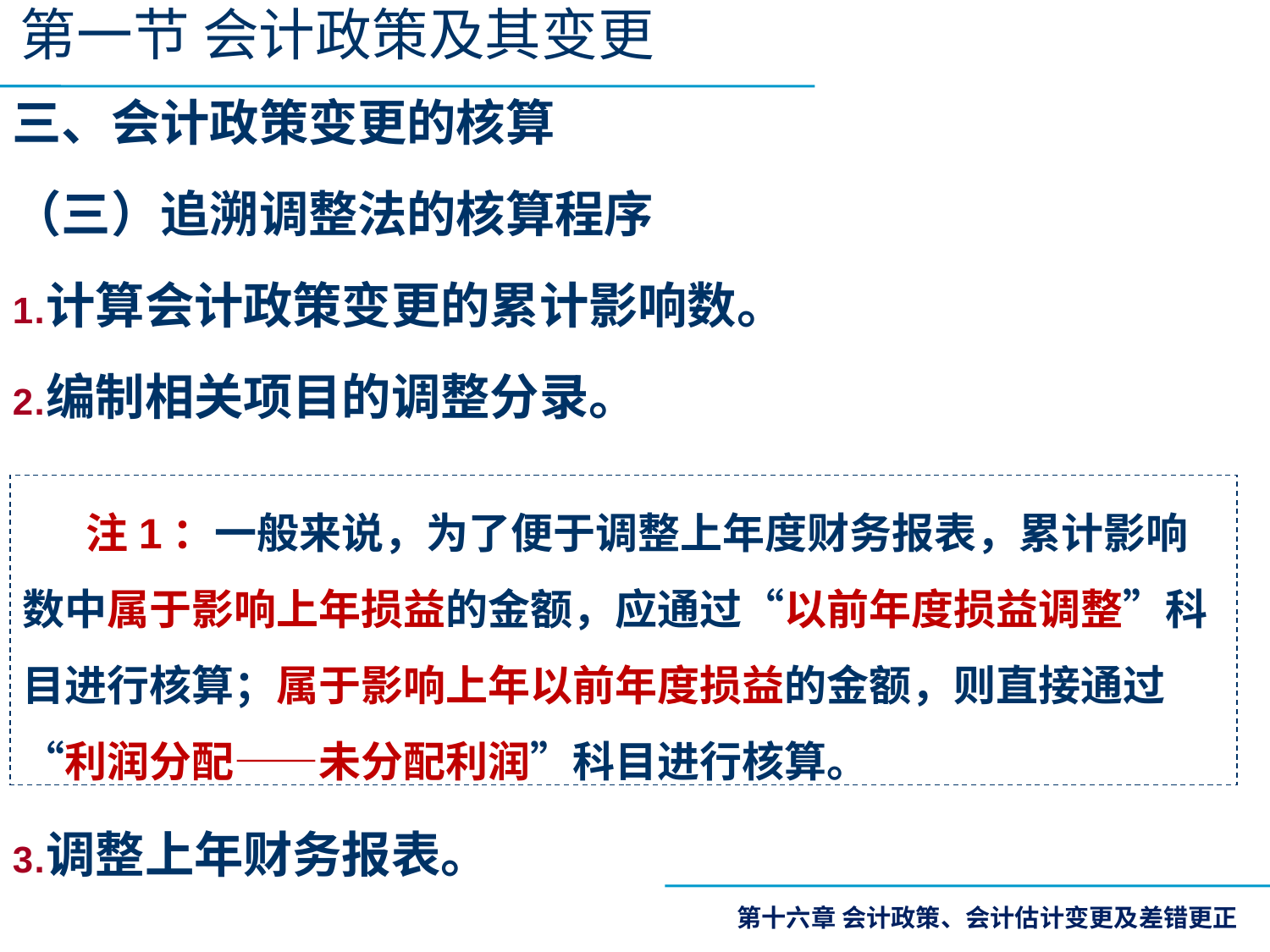

第一节 会计政策及其变更
三、会计政策变更的核算
（三）追溯调整法的核算程序
计算会计政策变更的累计影响数。
编制相关项目的调整分录。

调整上年财务报表。
注1：一般来说，为了便于调整上年度财务报表，累计影响数中属于影响上年损益的金额，应通过“以前年度损益调整”科目进行核算；属于影响上年以前年度损益的金额，则直接通过“利润分配——未分配利润”科目进行核算。